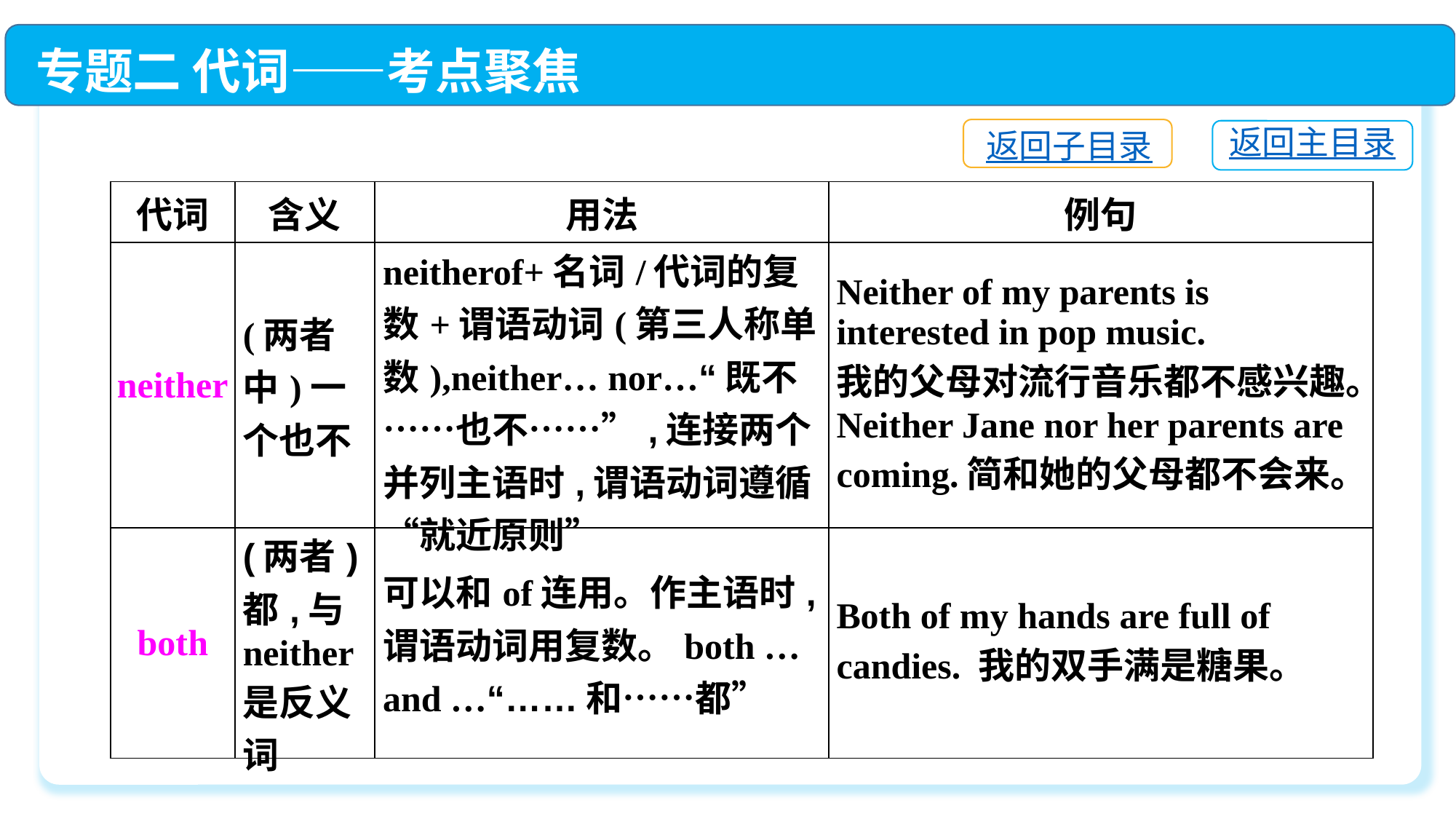

专题二 代词——考点聚焦

返回子目录
返回主目录
| 代词 | 含义 | 用法 | 例句 |
| --- | --- | --- | --- |
| neither | (两者中)一个也不 | neitherof+名词/代词的复数+谓语动词(第三人称单数),neither… nor…“既不……也不……”,连接两个并列主语时,谓语动词遵循“就近原则” | Neither of my parents is interested in pop music. 我的父母对流行音乐都不感兴趣。Neither Jane nor her parents are coming.简和她的父母都不会来。 |
| both | (两者)都,与neither是反义词 | 可以和of连用。作主语时,谓语动词用复数。both … and …“……和……都” | Both of my hands are full of candies. 我的双手满是糖果。 |